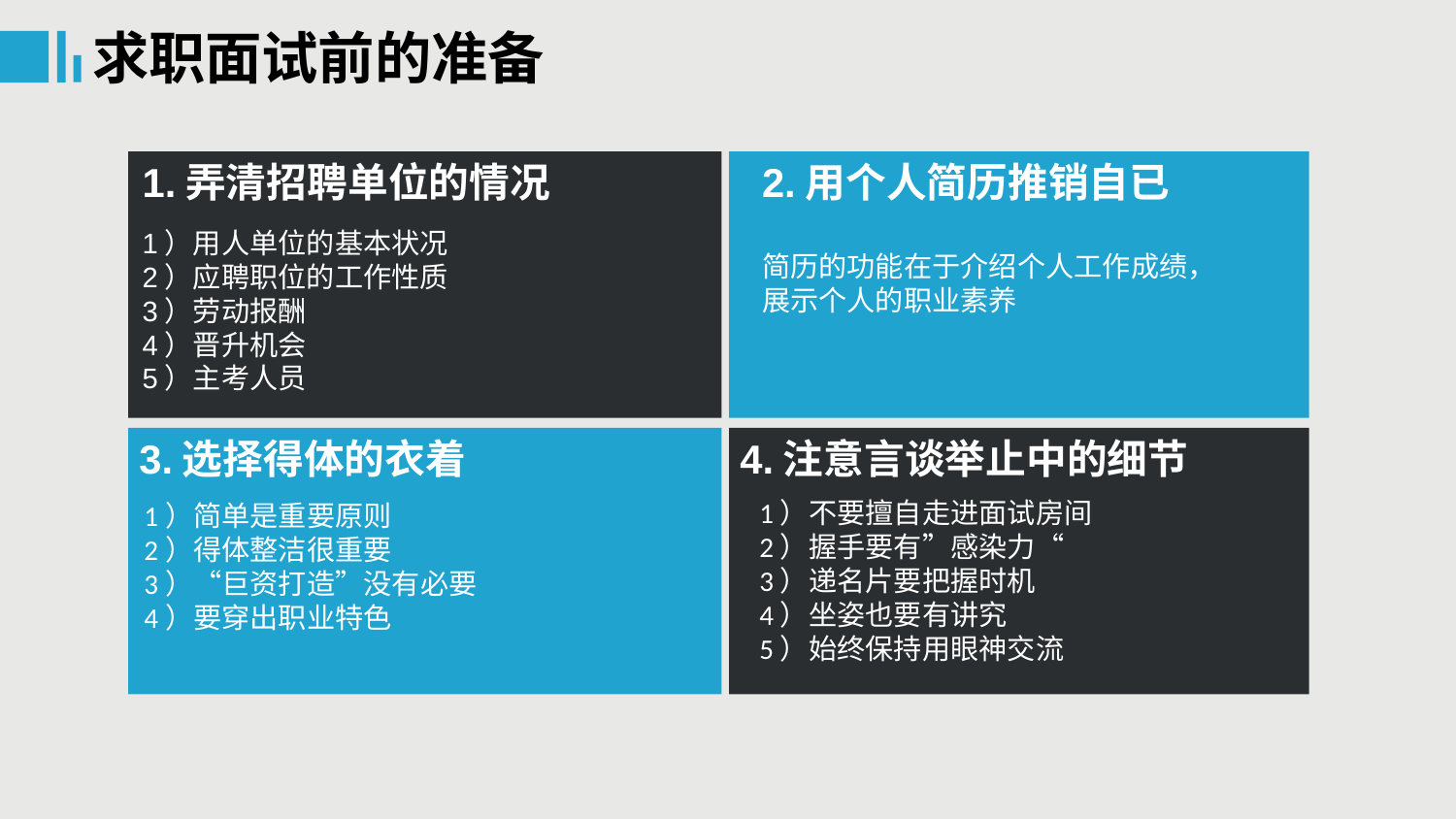

求职面试前的准备

1.弄清招聘单位的情况

2.用个人简历推销自已
1）用人单位的基本状况
2）应聘职位的工作性质
3）劳动报酬
4）晋升机会
5）主考人员
简历的功能在于介绍个人工作成绩，展示个人的职业素养
3.选择得体的衣着
4.注意言谈举止中的细节

1）不要擅自走进面试房间
2）握手要有”感染力“
3）递名片要把握时机
4）坐姿也要有讲究
5）始终保持用眼神交流
1）简单是重要原则
2）得体整洁很重要
3）“巨资打造”没有必要
4）要穿出职业特色